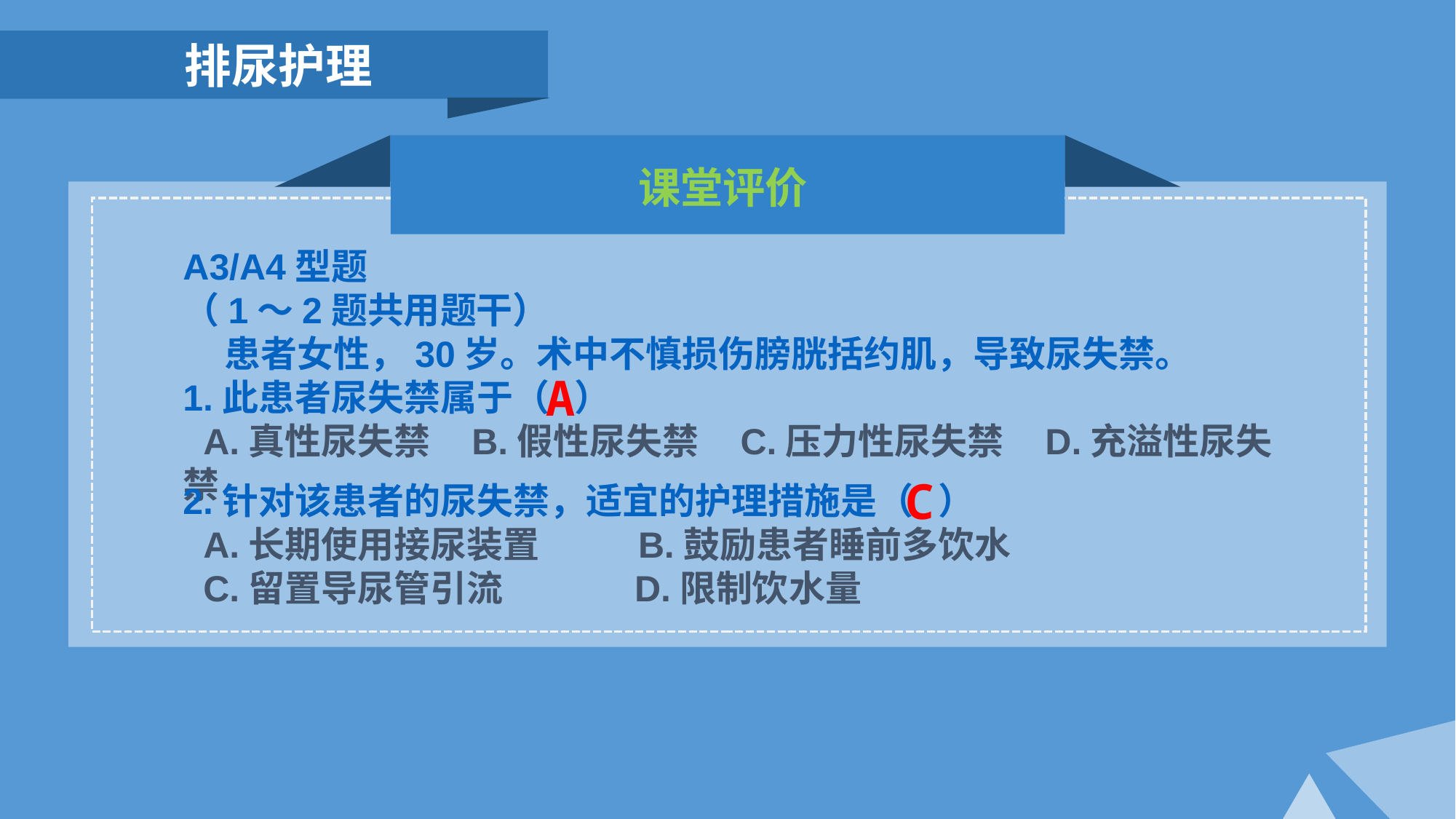

排尿护理

课堂评价

A3/A4型题
（1～2题共用题干）
    患者女性，30岁。术中不慎损伤膀胱括约肌，导致尿失禁。
1.此患者尿失禁属于（   ）
  A.真性尿失禁    B.假性尿失禁    C.压力性尿失禁    D.充溢性尿失禁
A
C
2.针对该患者的尿失禁，适宜的护理措施是（   ）
  A.长期使用接尿装置           B.鼓励患者睡前多饮水
  C.留置导尿管引流               D.限制饮水量